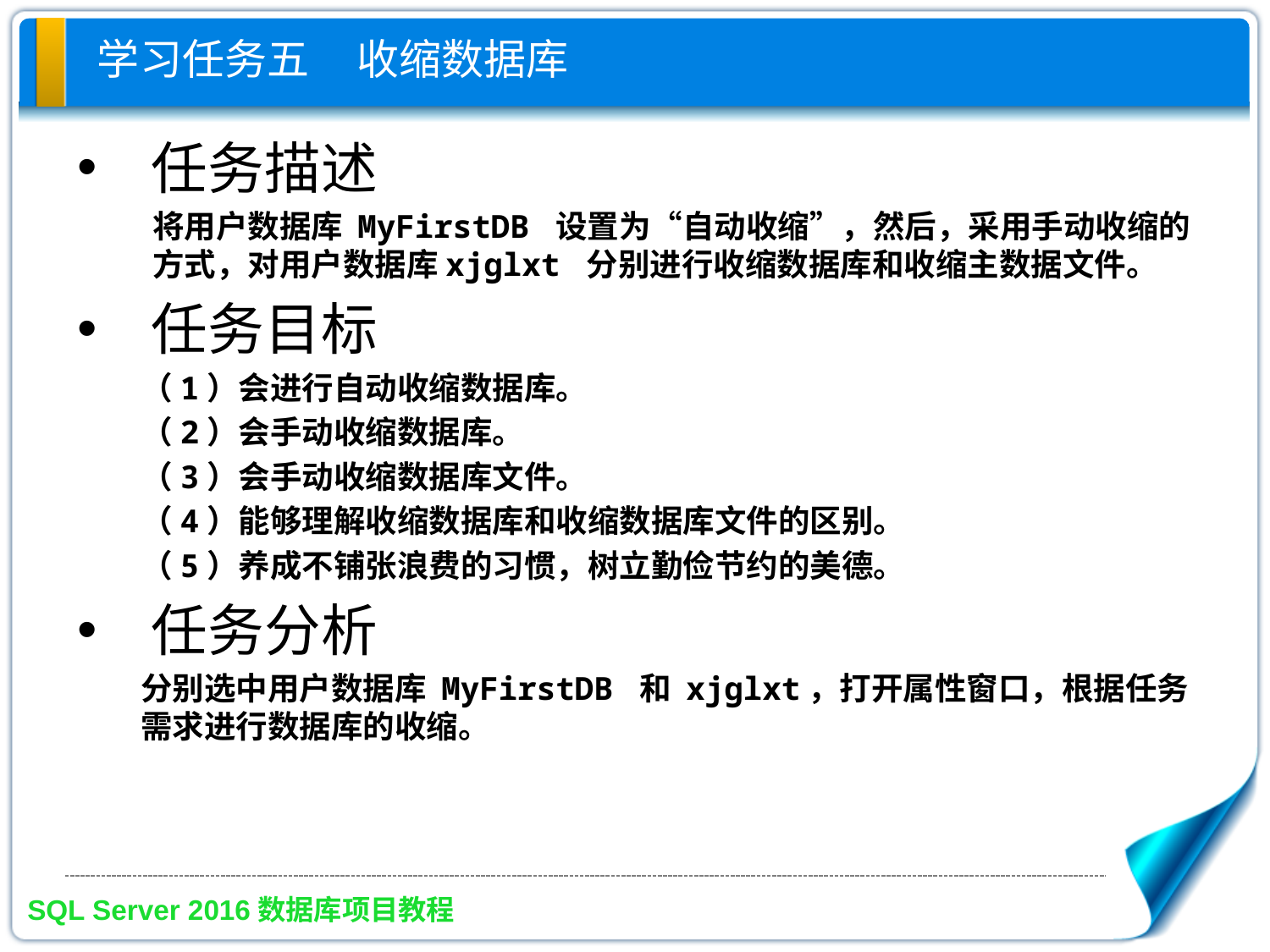

# 学习任务五     收缩数据库
任务描述
将用户数据库 MyFirstDB 设置为“自动收缩”，然后，采用手动收缩的方式，对用户数据库xjglxt 分别进行收缩数据库和收缩主数据文件。
任务目标
（1）会进行自动收缩数据库。
（2）会手动收缩数据库。
（3）会手动收缩数据库文件。
（4）能够理解收缩数据库和收缩数据库文件的区别。
（5）养成不铺张浪费的习惯，树立勤俭节约的美德。
任务分析
分别选中用户数据库 MyFirstDB 和 xjglxt，打开属性窗口，根据任务需求进行数据库的收缩。